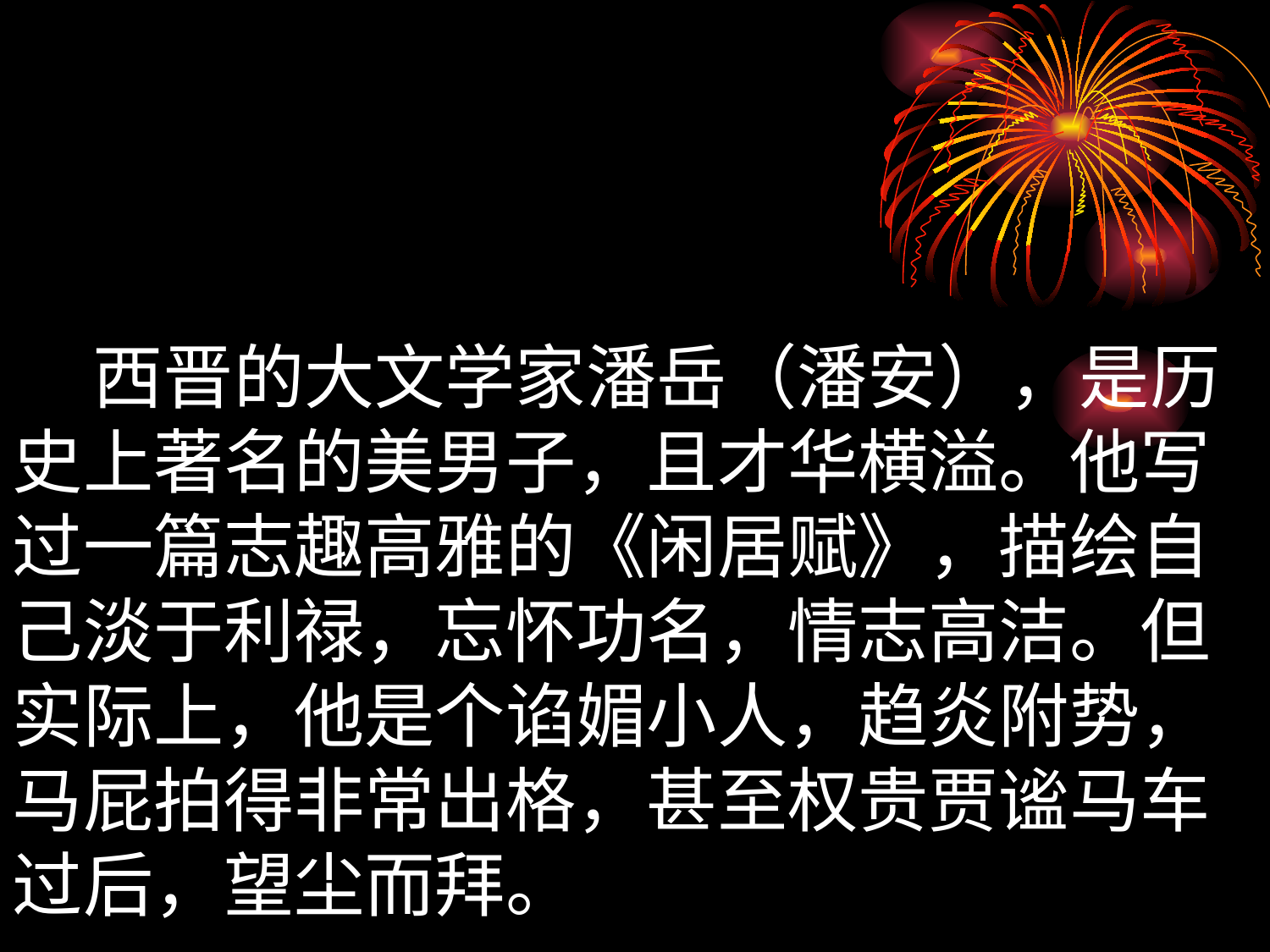

西晋的大文学家潘岳（潘安），是历史上著名的美男子，且才华横溢。他写过一篇志趣高雅的《闲居赋》，描绘自己淡于利禄，忘怀功名，情志高洁。但实际上，他是个谄媚小人，趋炎附势，马屁拍得非常出格，甚至权贵贾谧马车过后，望尘而拜。